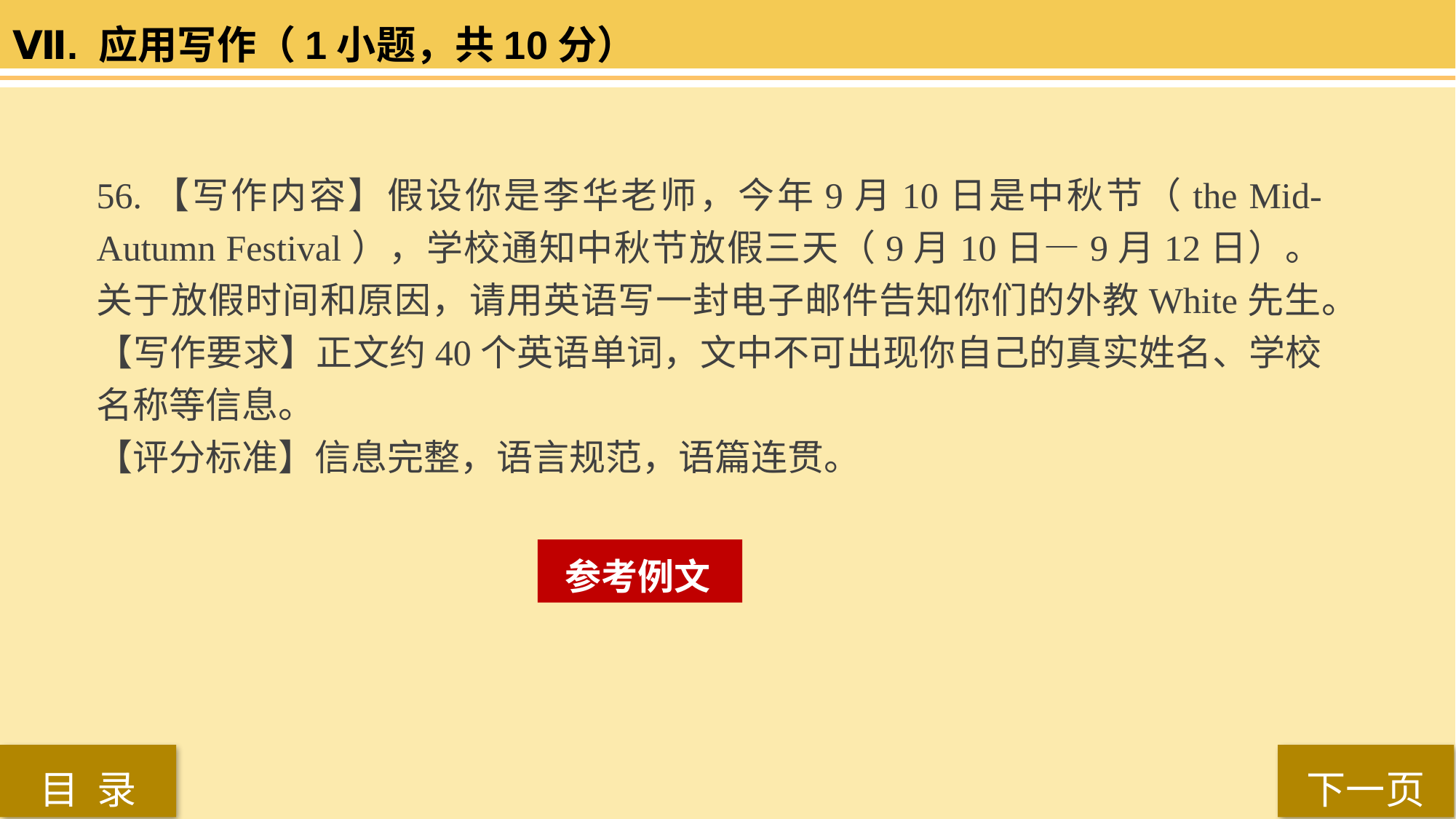

Ⅶ. 应用写作（1小题，共10分）
56.【写作内容】假设你是李华老师，今年9月10日是中秋节（the Mid-Autumn Festival），学校通知中秋节放假三天（9月10日—9月12日）。关于放假时间和原因，请用英语写一封电子邮件告知你们的外教White先生。
【写作要求】正文约40个英语单词，文中不可出现你自己的真实姓名、学校名称等信息。
【评分标准】信息完整，语言规范，语篇连贯。
 参考例文